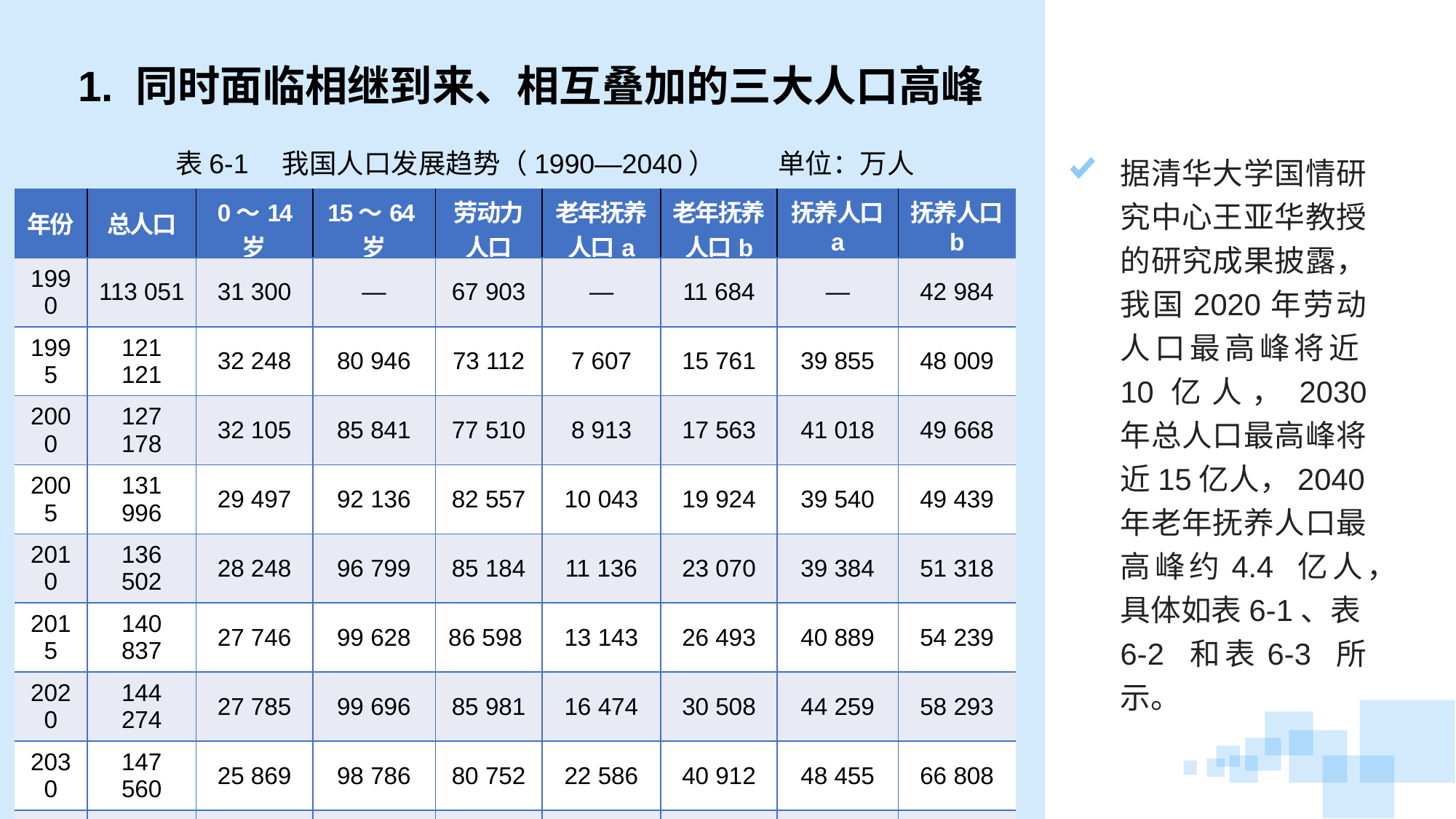

1. 同时面临相继到来、相互叠加的三大人口高峰
                 表6-1　我国人口发展趋势（1990—2040）          单位：万人
据清华大学国情研究中心王亚华教授的研究成果披露，我国2020年劳动人口最高峰将近10亿人，2030 年总人口最高峰将近15亿人，2040年老年抚养人口最高峰约4.4 亿人，具体如表6-1、表6-2 和表6-3 所示。

| 年份 | 总人口 | 0～14 岁 | 15～64岁 | 劳动力 人口 | 老年抚养 人口a | 老年抚养 人口b | 抚养人口 a | 抚养人口 b |
| --- | --- | --- | --- | --- | --- | --- | --- | --- |
| 1990 | 113 051 | 31 300 | — | 67 903 | — | 11 684 | — | 42 984 |
| 1995 | 121 121 | 32 248 | 80 946 | 73 112 | 7 607 | 15 761 | 39 855 | 48 009 |
| 2000 | 127 178 | 32 105 | 85 841 | 77 510 | 8 913 | 17 563 | 41 018 | 49 668 |
| 2005 | 131 996 | 29 497 | 92 136 | 82 557 | 10 043 | 19 924 | 39 540 | 49 439 |
| 2010 | 136 502 | 28 248 | 96 799 | 85 184 | 11 136 | 23 070 | 39 384 | 51 318 |
| 2015 | 140 837 | 27 746 | 99 628 | 86 598 | 13 143 | 26 493 | 40 889 | 54 239 |
| 2020 | 144 274 | 27 785 | 99 696 | 85 981 | 16 474 | 30 508 | 44 259 | 58 293 |
| 2030 | 147 560 | 25 869 | 98 786 | 80 752 | 22 586 | 40 912 | 48 455 | 66 808 |
| 2040 | 146 771 | 24 179 | 92 893 | 78 419 | 29 378 | 44 173 | 53 557 | 68 352 |